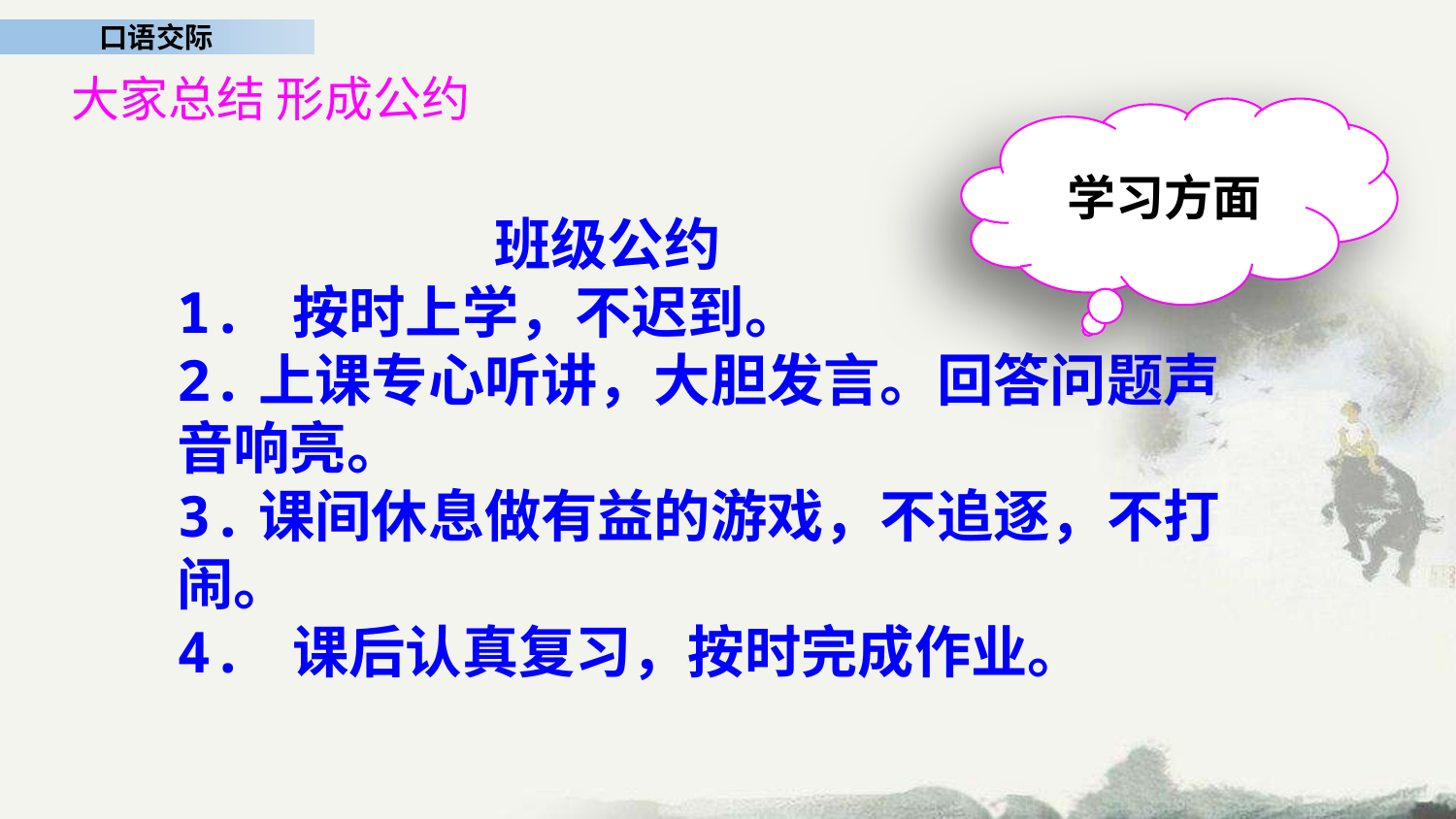

大家总结 形成公约
学习方面
                            班级公约
1. 按时上学，不迟到。
2.上课专心听讲，大胆发言。回答问题声音响亮。
3.课间休息做有益的游戏，不追逐，不打闹。
4. 课后认真复习，按时完成作业。